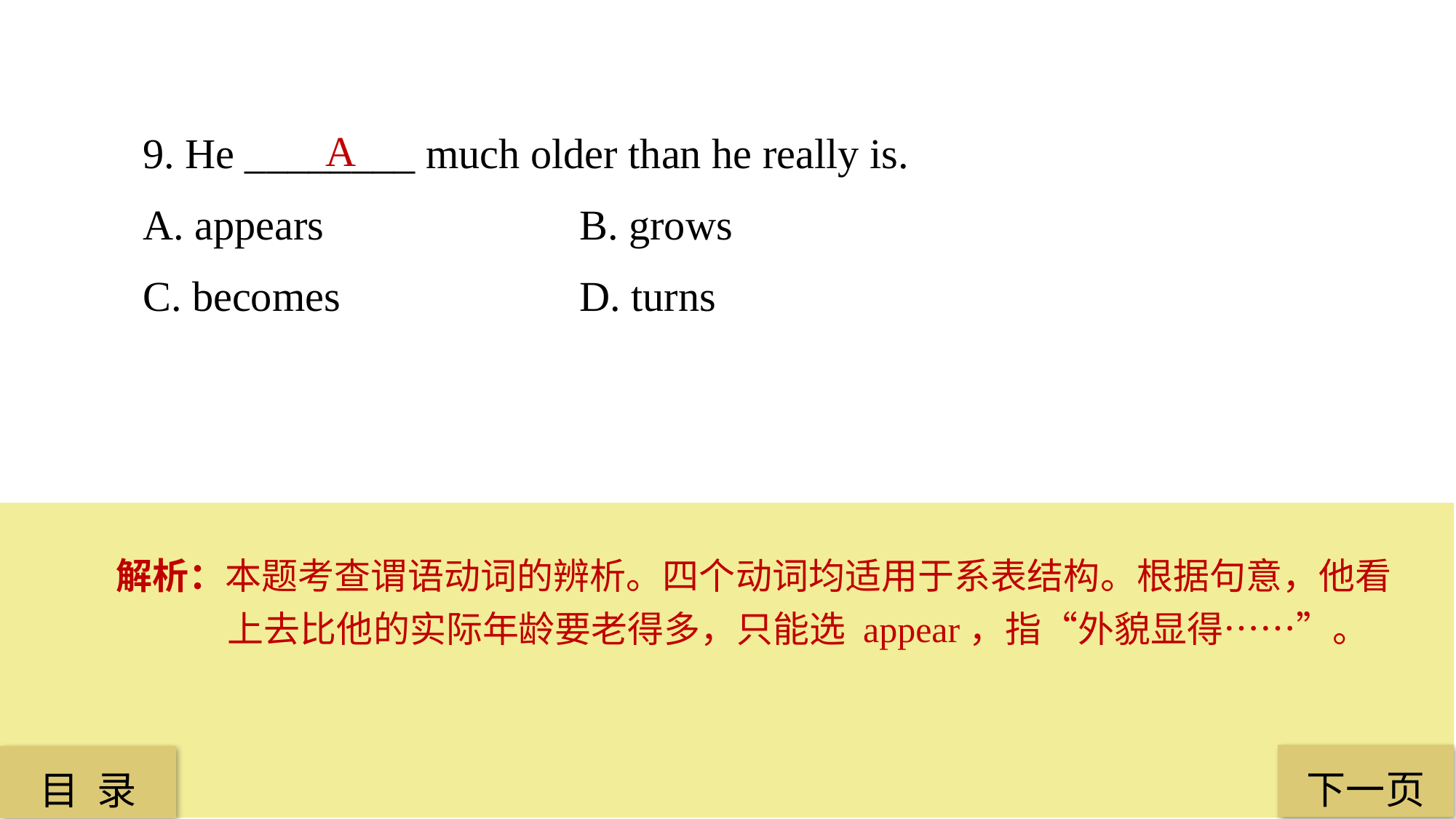

9. He ________ much older than he really is.
A. appears 			B. grows
C. becomes 			D. turns
A
解析：本题考查谓语动词的辨析。四个动词均适用于系表结构。根据句意，他看上去比他的实际年龄要老得多，只能选 appear，指“外貌显得……”。